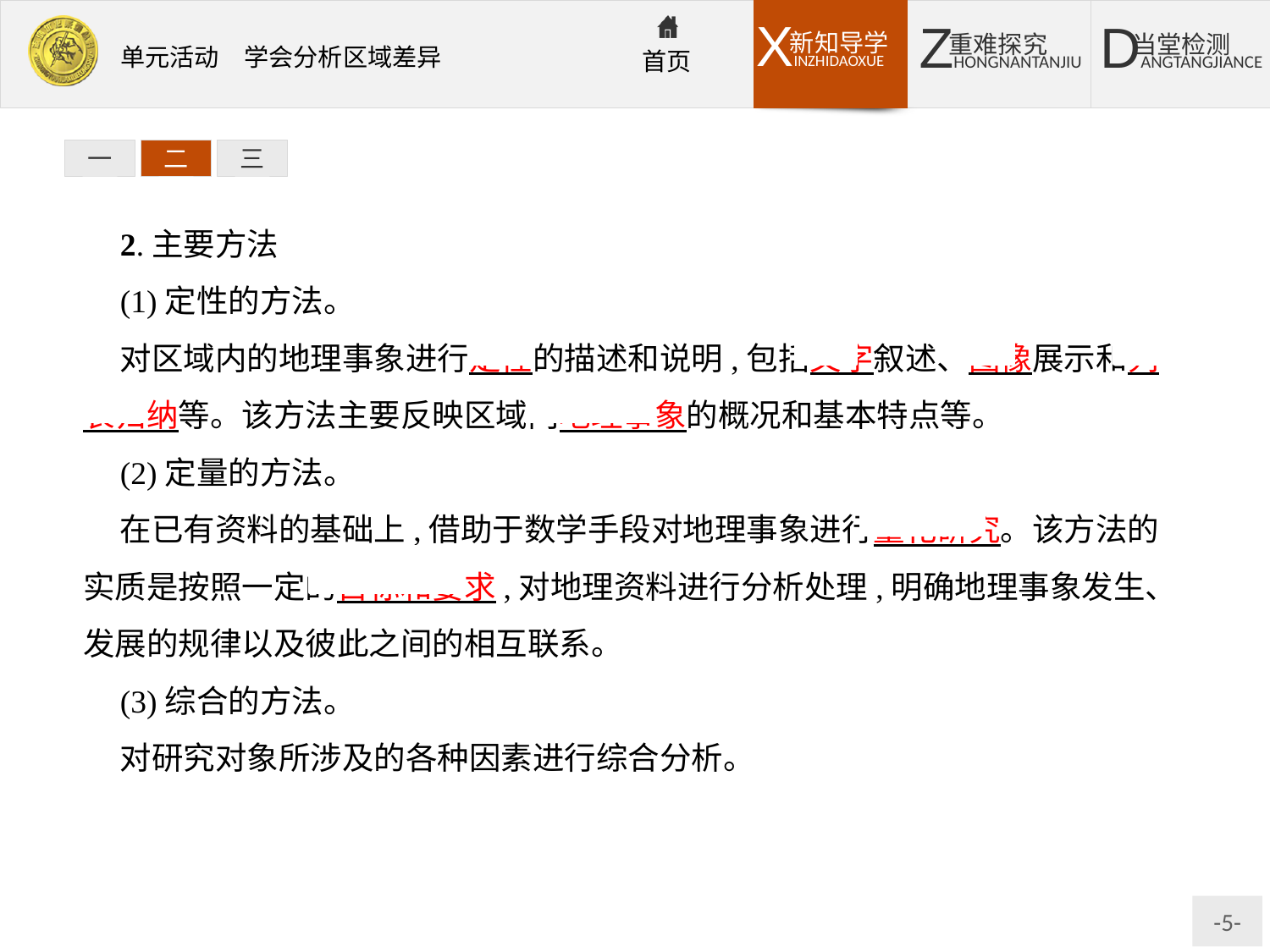

一
二
三
2.主要方法
(1)定性的方法。
对区域内的地理事象进行定性的描述和说明,包括文字叙述、图像展示和列表归纳等。该方法主要反映区域内地理事象的概况和基本特点等。
(2)定量的方法。
在已有资料的基础上,借助于数学手段对地理事象进行量化研究。该方法的实质是按照一定的目标和要求,对地理资料进行分析处理,明确地理事象发生、发展的规律以及彼此之间的相互联系。
(3)综合的方法。
对研究对象所涉及的各种因素进行综合分析。